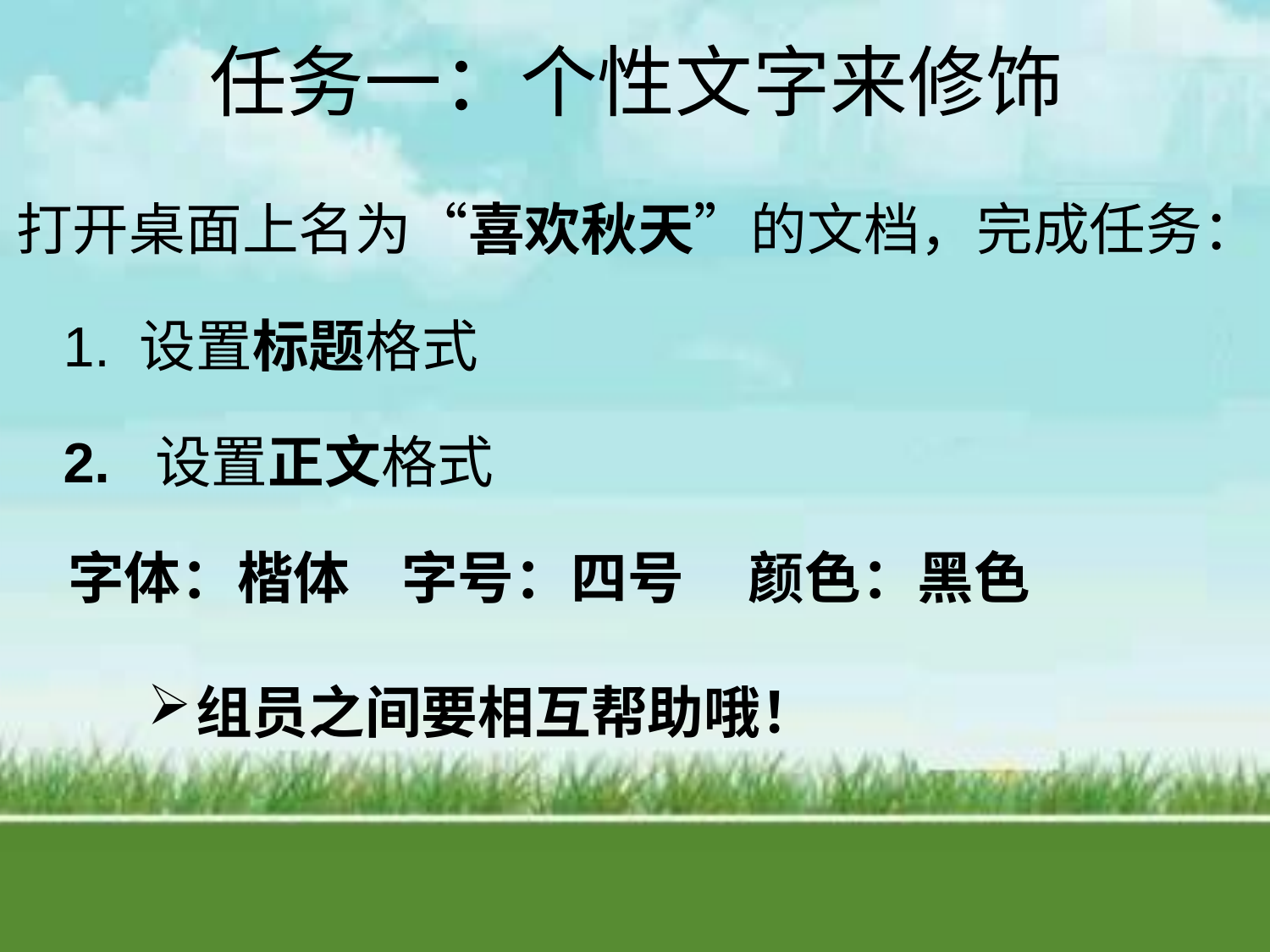

# 任务一：个性文字来修饰
打开桌面上名为“喜欢秋天”的文档，完成任务：
   1. 设置标题格式
   2.  设置正文格式
   字体：楷体    字号：四号     颜色：黑色
组员之间要相互帮助哦！